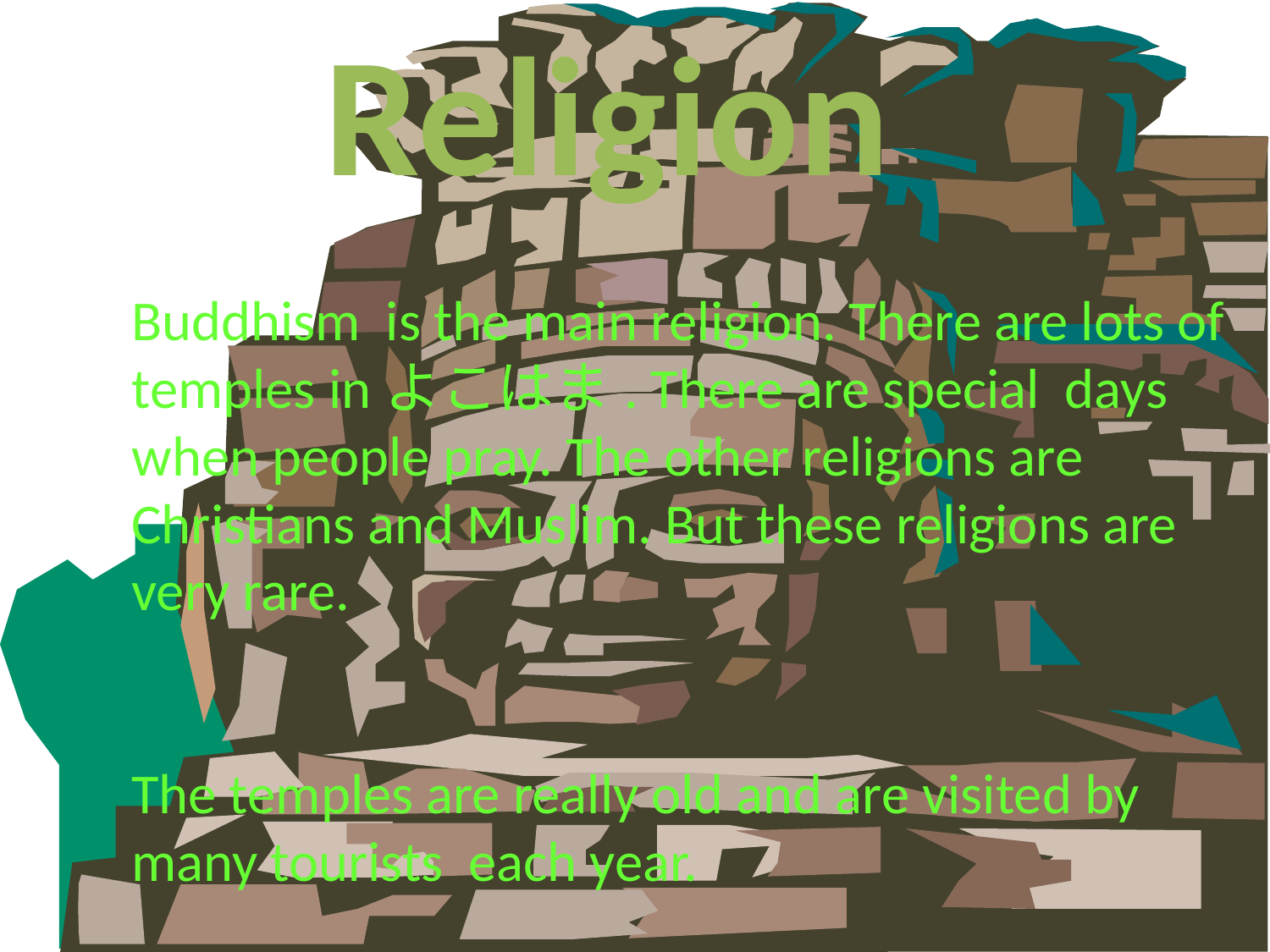

Religion
Buddhism  is the main religion. There are lots of temples inよこはま. There are special  days when people pray. The other religions are Christians and Muslim. But these religions are very rare.

The temples are really old and are visited by many tourists  each year.